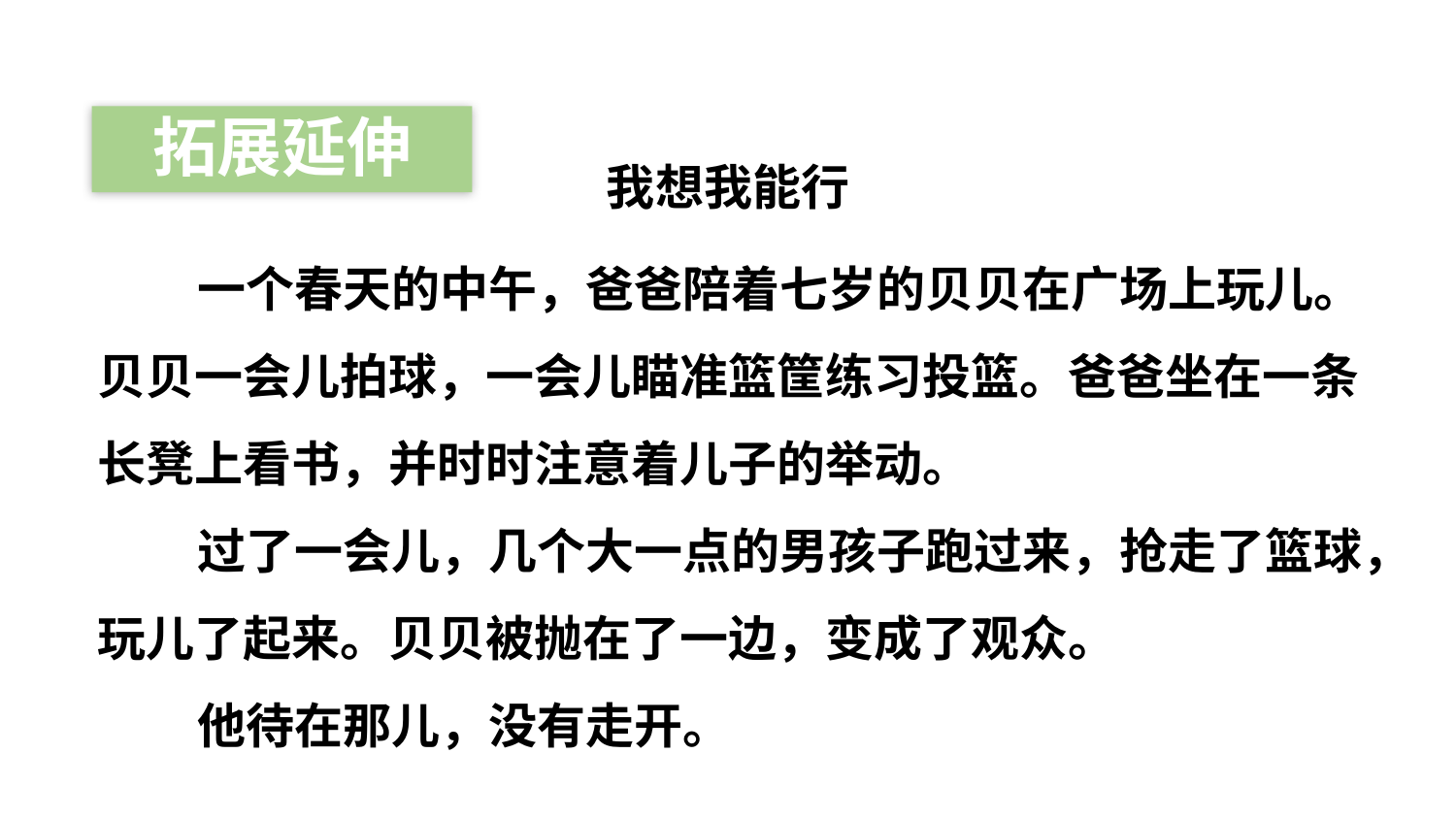

拓展延伸
我想我能行
一个春天的中午，爸爸陪着七岁的贝贝在广场上玩儿。贝贝一会儿拍球，一会儿瞄准篮筐练习投篮。爸爸坐在一条长凳上看书，并时时注意着儿子的举动。
过了一会儿，几个大一点的男孩子跑过来，抢走了篮球，玩儿了起来。贝贝被抛在了一边，变成了观众。
他待在那儿，没有走开。